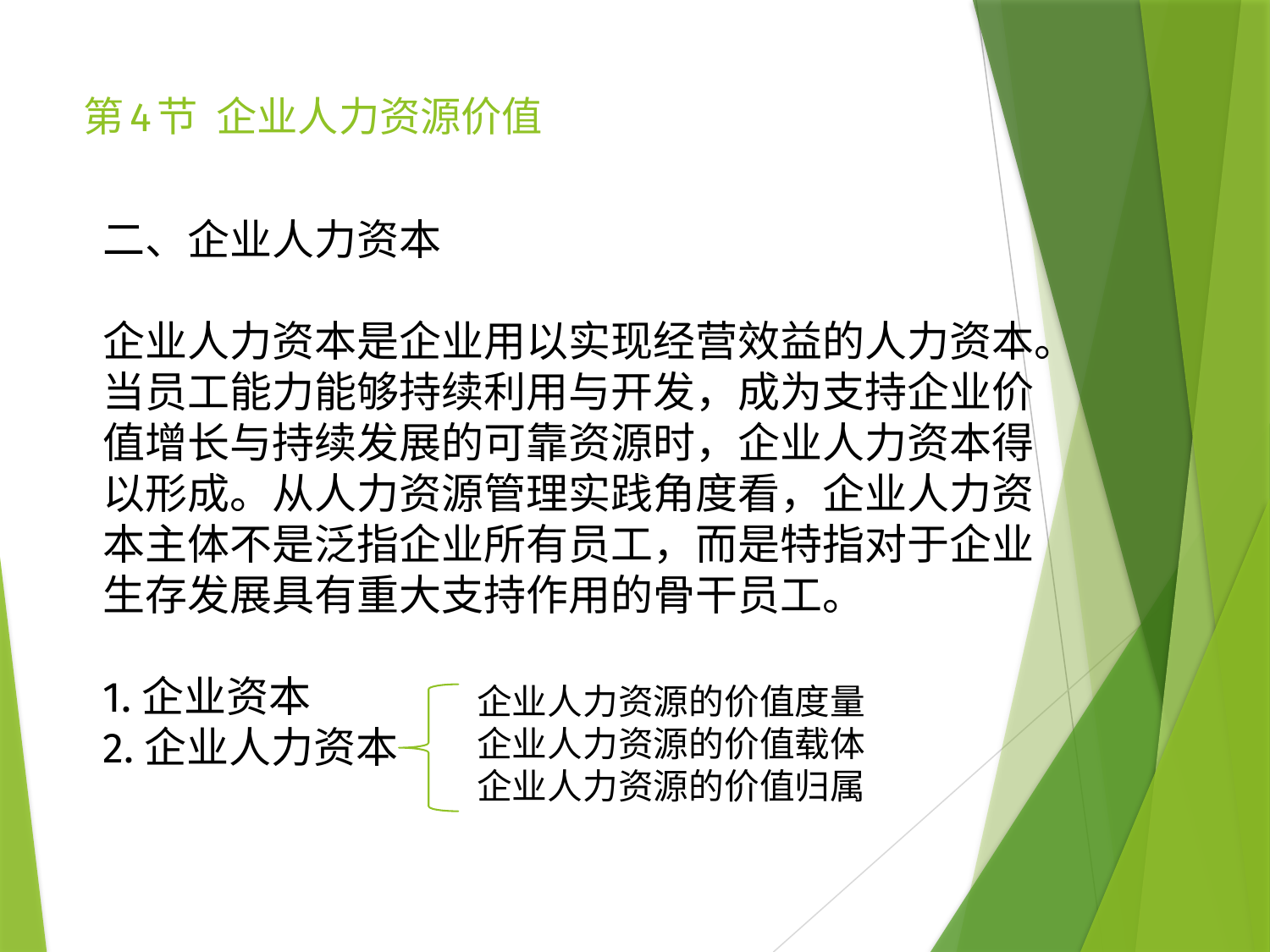

# 第4节  企业人力资源价值
二、企业人力资本

企业人力资本是企业用以实现经营效益的人力资本。当员工能力能够持续利用与开发，成为支持企业价值增长与持续发展的可靠资源时，企业人力资本得以形成。从人力资源管理实践角度看，企业人力资本主体不是泛指企业所有员工，而是特指对于企业生存发展具有重大支持作用的骨干员工。

1.企业资本
2.企业人力资本

企业人力资源的价值度量
企业人力资源的价值载体
企业人力资源的价值归属